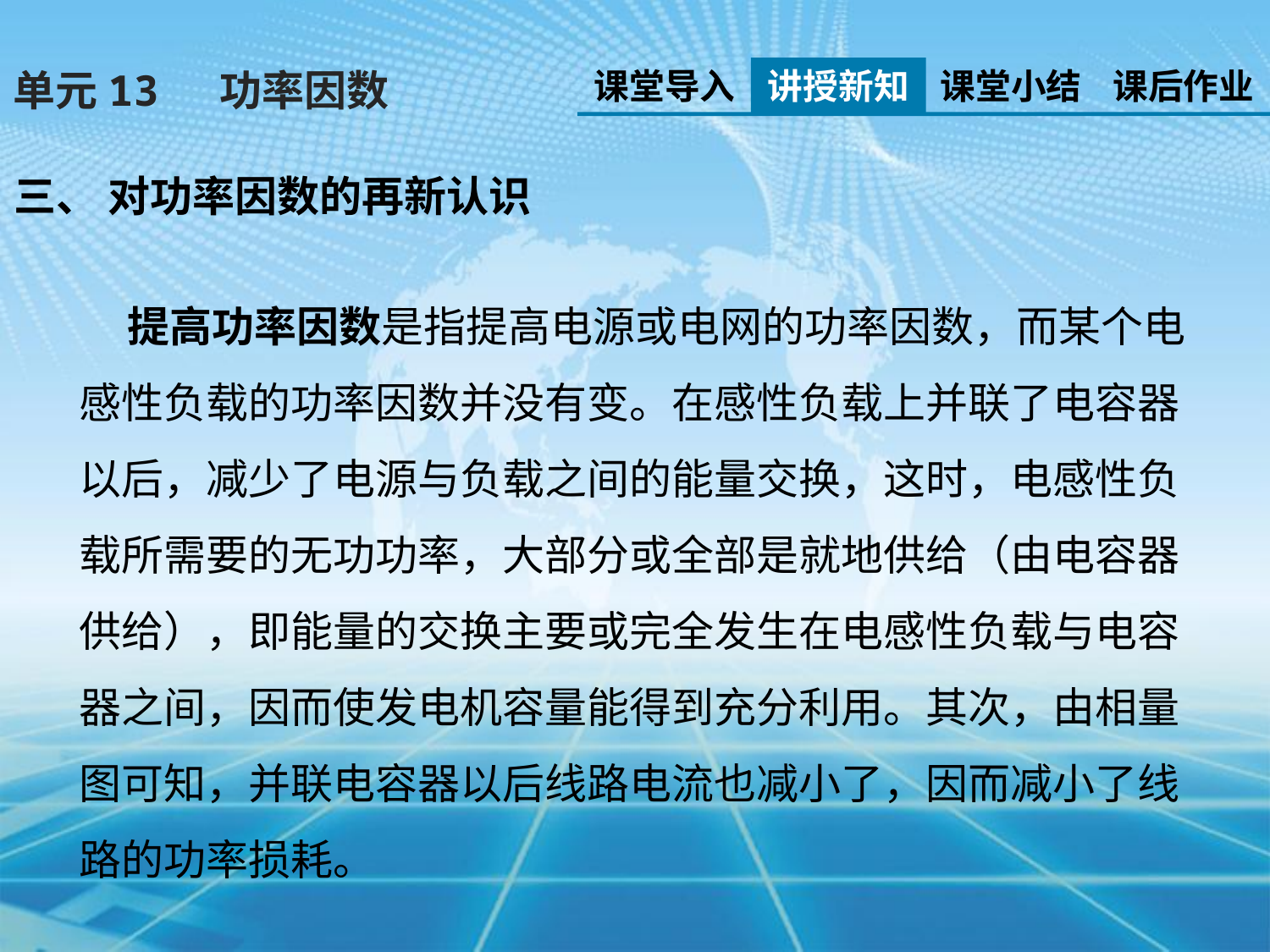

课堂导入
讲授新知
课堂小结
课后作业
单元13  功率因数
三、 对功率因数的再新认识
    提高功率因数是指提高电源或电网的功率因数，而某个电感性负载的功率因数并没有变。在感性负载上并联了电容器以后，减少了电源与负载之间的能量交换，这时，电感性负载所需要的无功功率，大部分或全部是就地供给（由电容器供给），即能量的交换主要或完全发生在电感性负载与电容器之间，因而使发电机容量能得到充分利用。其次，由相量图可知，并联电容器以后线路电流也减小了，因而减小了线路的功率损耗。